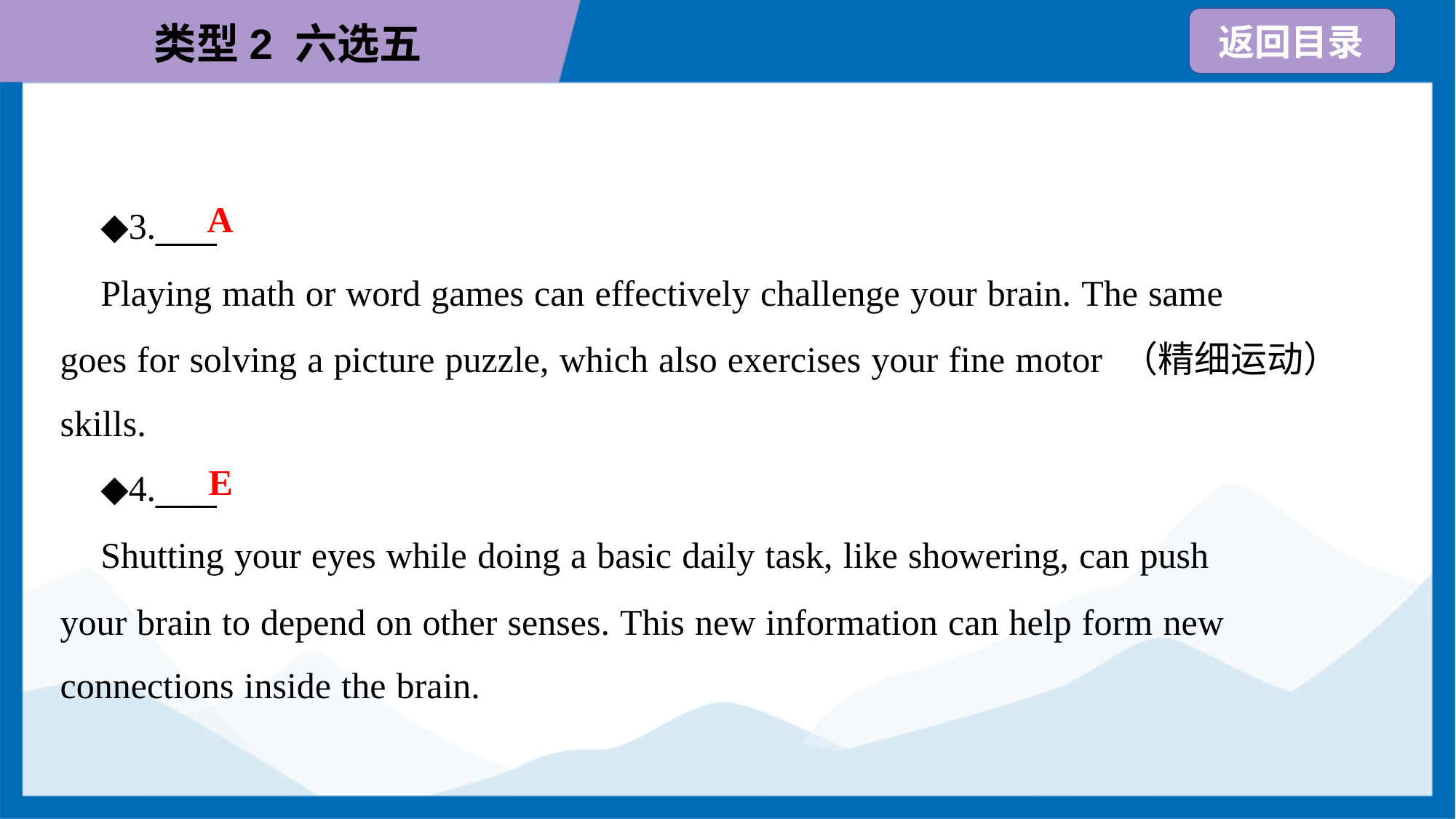

A
    ◆3.___
    Playing math or word games can effectively challenge your brain. The same
goes for solving a picture puzzle, which also exercises your fine motor （精细运动）
skills.
E
    ◆4.___
    Shutting your eyes while doing a basic daily task, like showering, can push
your brain to depend on other senses. This new information can help form new
connections inside the brain.